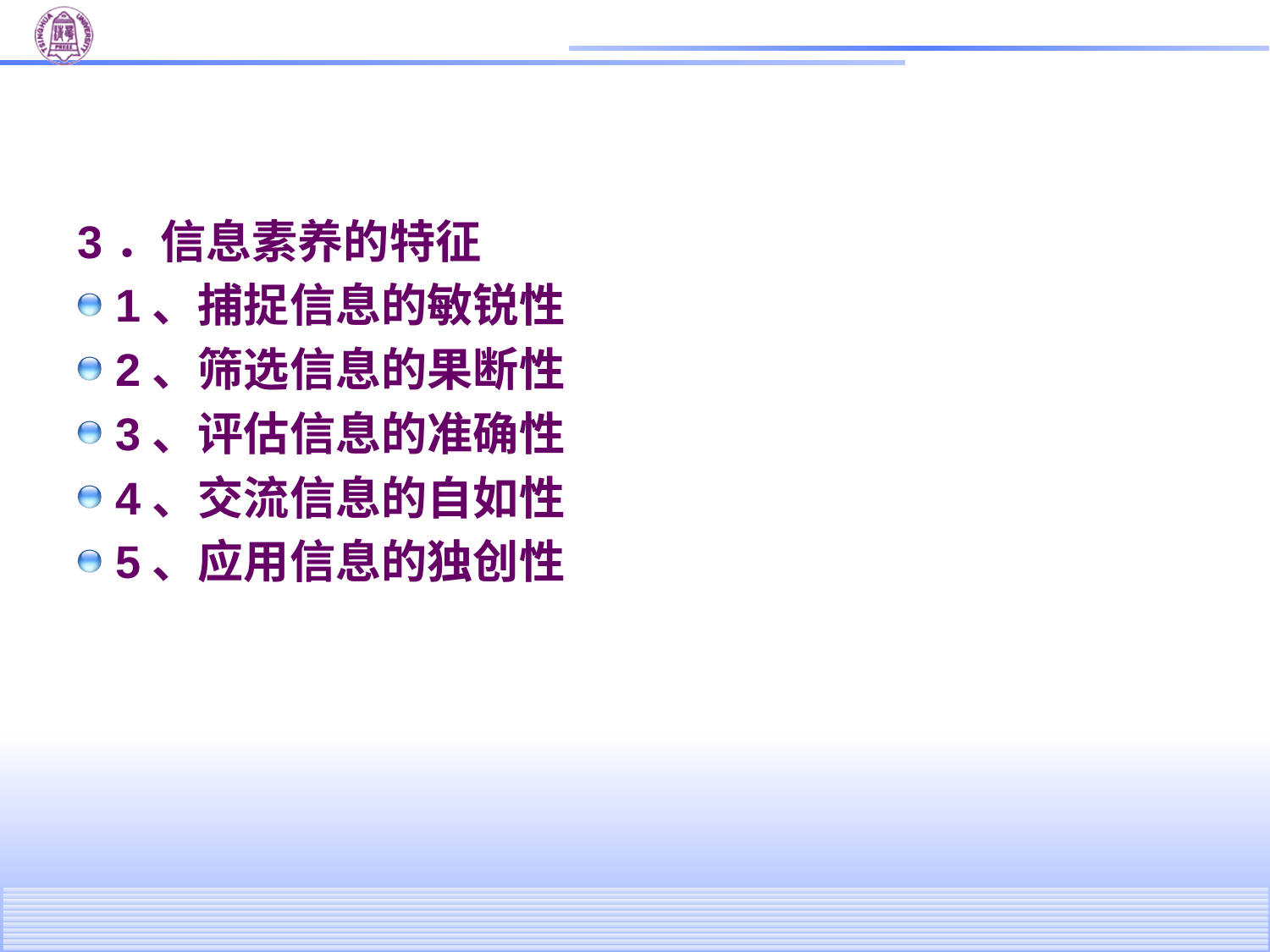

#
3．信息素养的特征
1、捕捉信息的敏锐性
2、筛选信息的果断性
3、评估信息的准确性
4、交流信息的自如性
5、应用信息的独创性